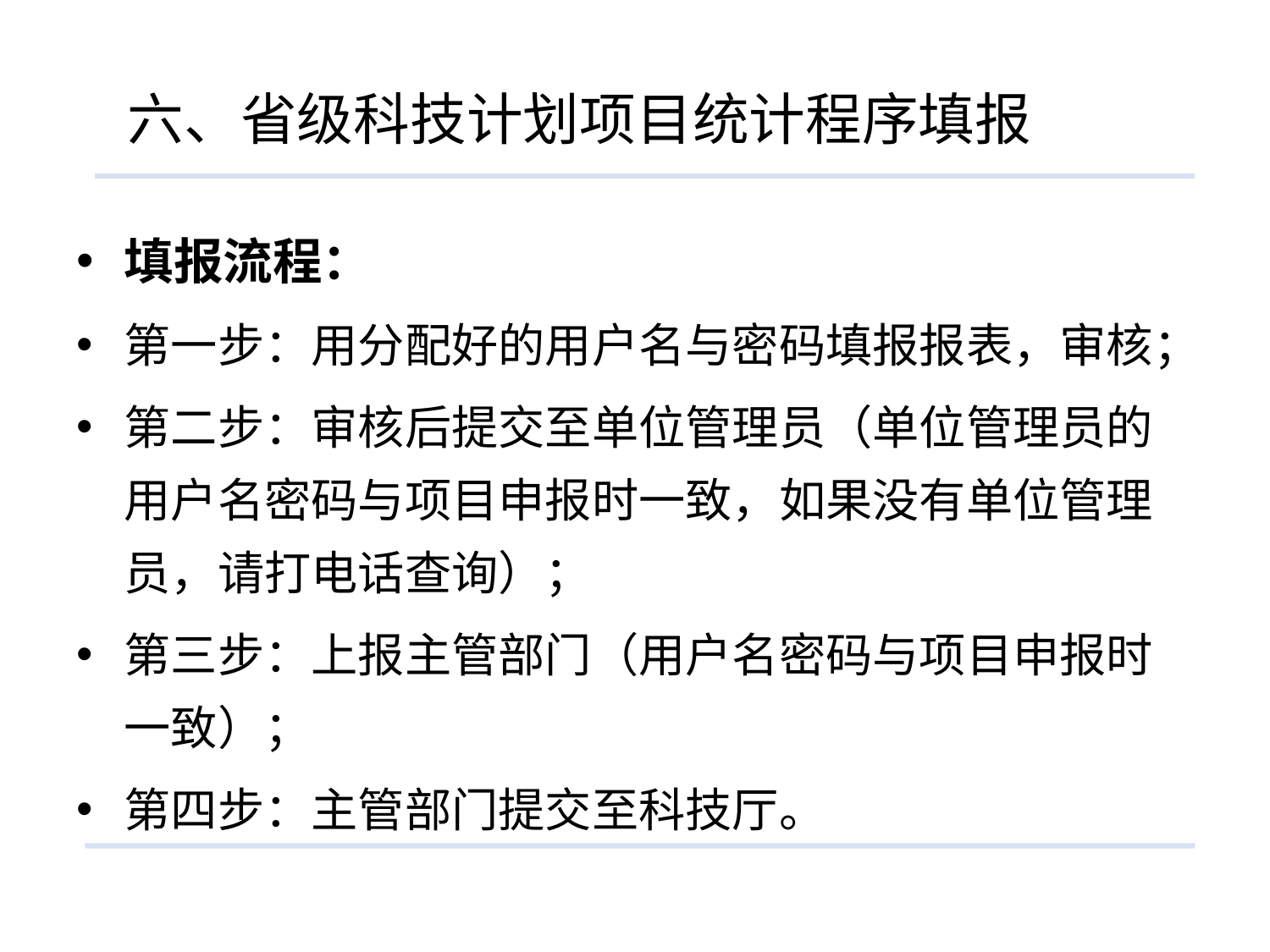

# 六、省级科技计划项目统计程序填报
填报流程：
第一步：用分配好的用户名与密码填报报表，审核；
第二步：审核后提交至单位管理员（单位管理员的用户名密码与项目申报时一致，如果没有单位管理员，请打电话查询）；
第三步：上报主管部门（用户名密码与项目申报时一致）；
第四步：主管部门提交至科技厅。